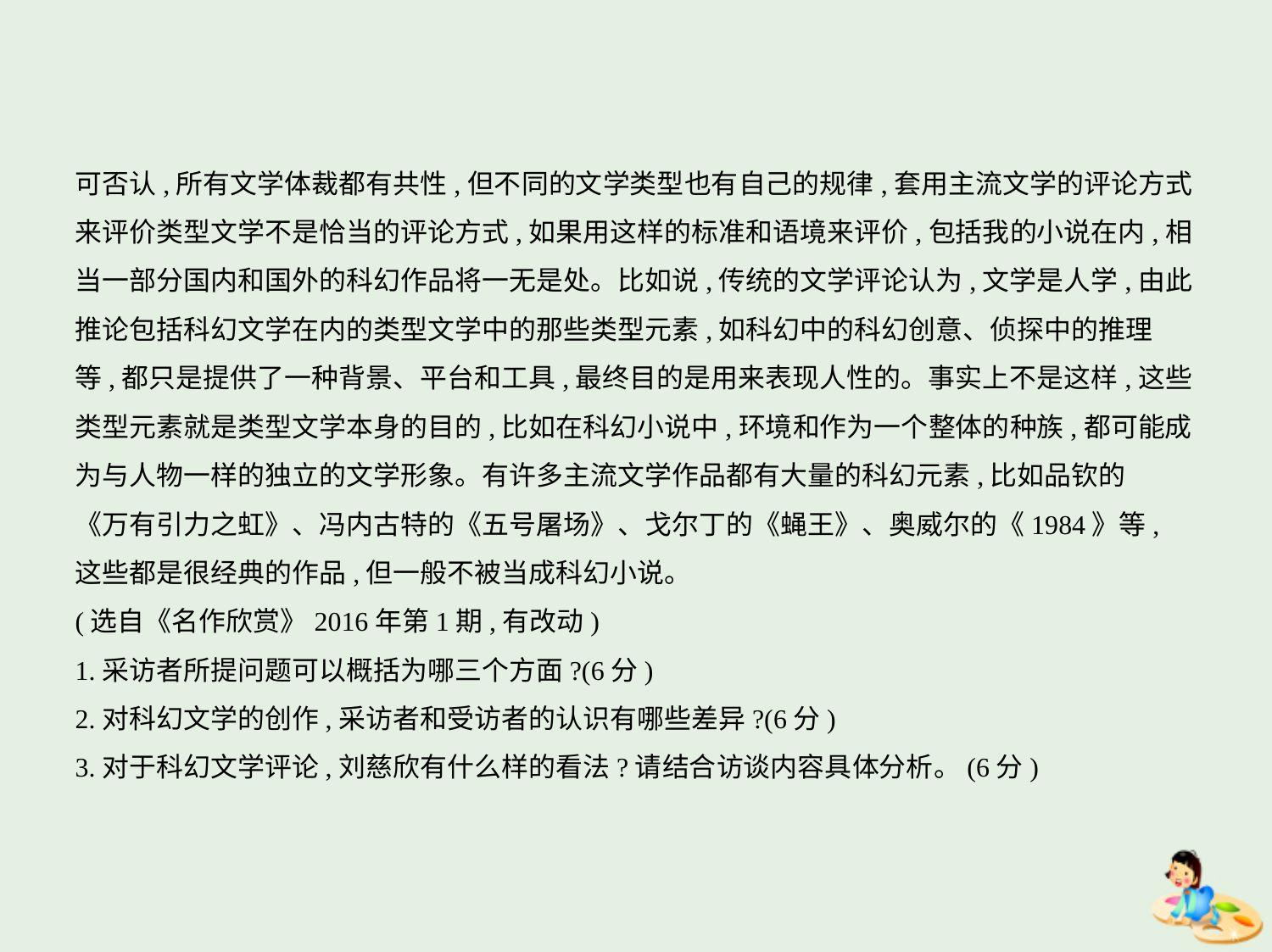

可否认,所有文学体裁都有共性,但不同的文学类型也有自己的规律,套用主流文学的评论方式
来评价类型文学不是恰当的评论方式,如果用这样的标准和语境来评价,包括我的小说在内,相
当一部分国内和国外的科幻作品将一无是处。比如说,传统的文学评论认为,文学是人学,由此
推论包括科幻文学在内的类型文学中的那些类型元素,如科幻中的科幻创意、侦探中的推理
等,都只是提供了一种背景、平台和工具,最终目的是用来表现人性的。事实上不是这样,这些
类型元素就是类型文学本身的目的,比如在科幻小说中,环境和作为一个整体的种族,都可能成
为与人物一样的独立的文学形象。有许多主流文学作品都有大量的科幻元素,比如品钦的
《万有引力之虹》、冯内古特的《五号屠场》、戈尔丁的《蝇王》、奥威尔的《1984》等,
这些都是很经典的作品,但一般不被当成科幻小说。
(选自《名作欣赏》2016年第1期,有改动)
1.采访者所提问题可以概括为哪三个方面?(6分)
2.对科幻文学的创作,采访者和受访者的认识有哪些差异?(6分)
3.对于科幻文学评论,刘慈欣有什么样的看法?请结合访谈内容具体分析。(6分)